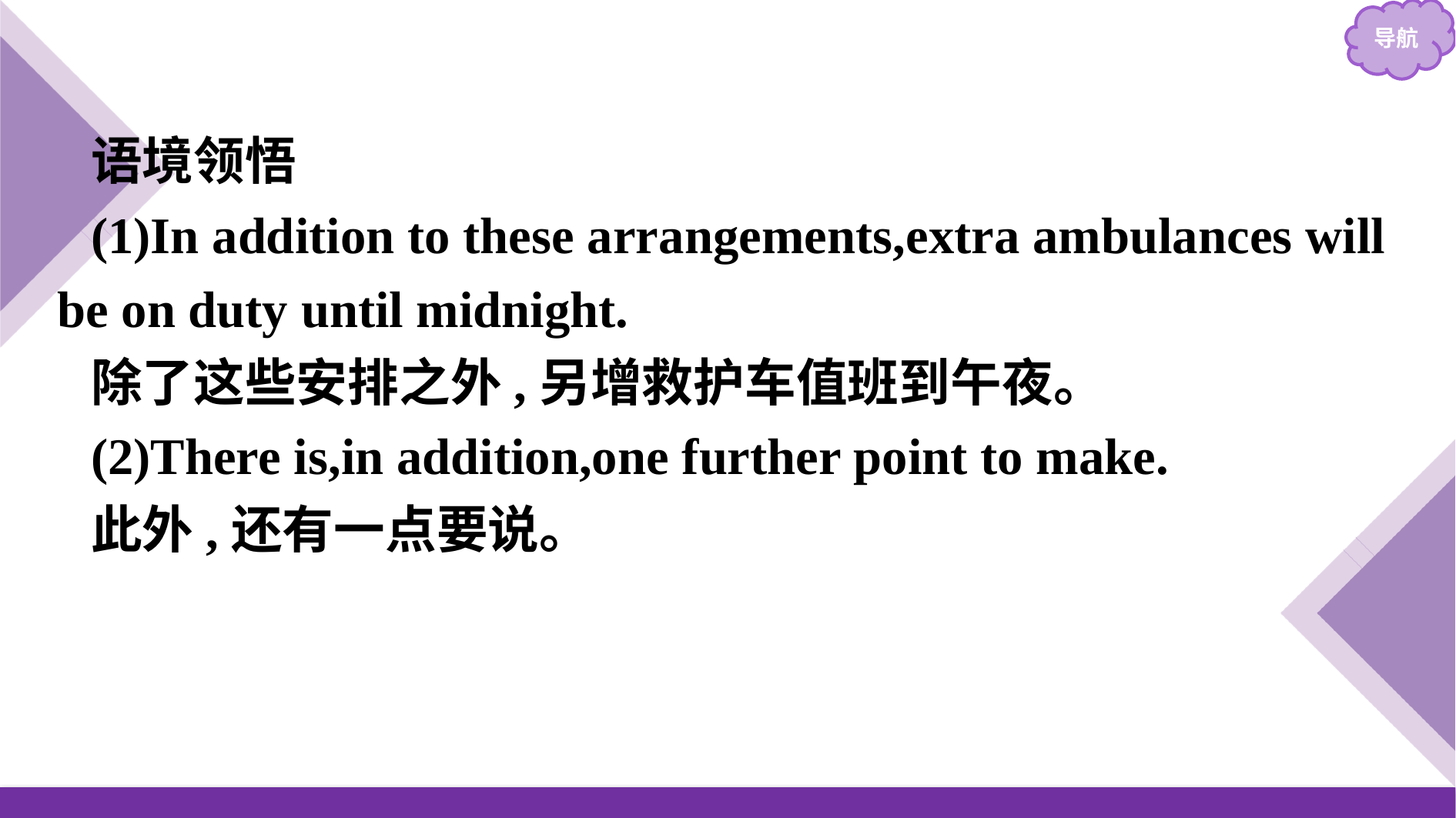

语境领悟
(1)In addition to these arrangements,extra ambulances will be on duty until midnight.
除了这些安排之外,另增救护车值班到午夜。
(2)There is,in addition,one further point to make.
此外,还有一点要说。